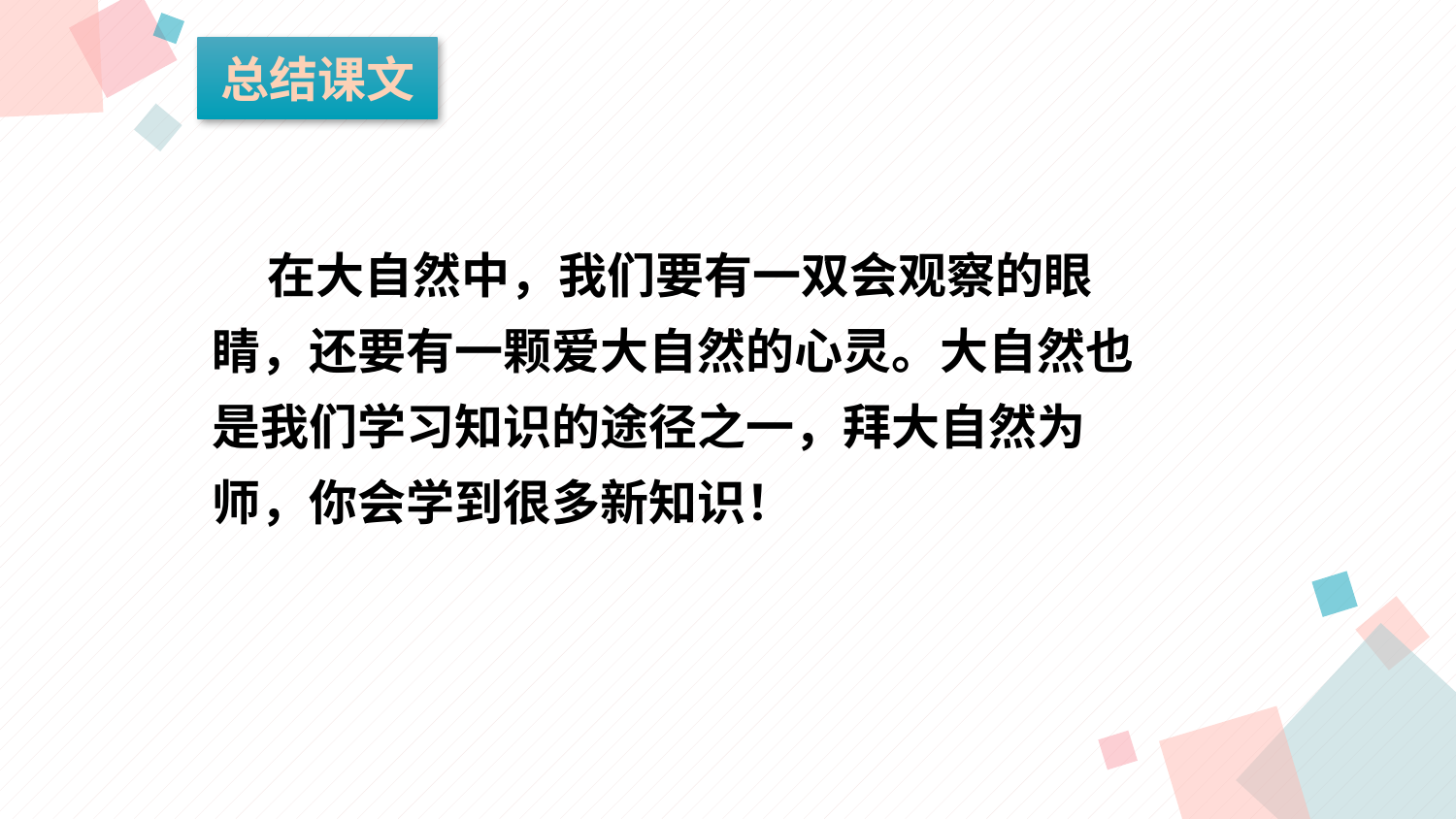

总结课文
    在大自然中，我们要有一双会观察的眼睛，还要有一颗爱大自然的心灵。大自然也是我们学习知识的途径之一，拜大自然为师，你会学到很多新知识！